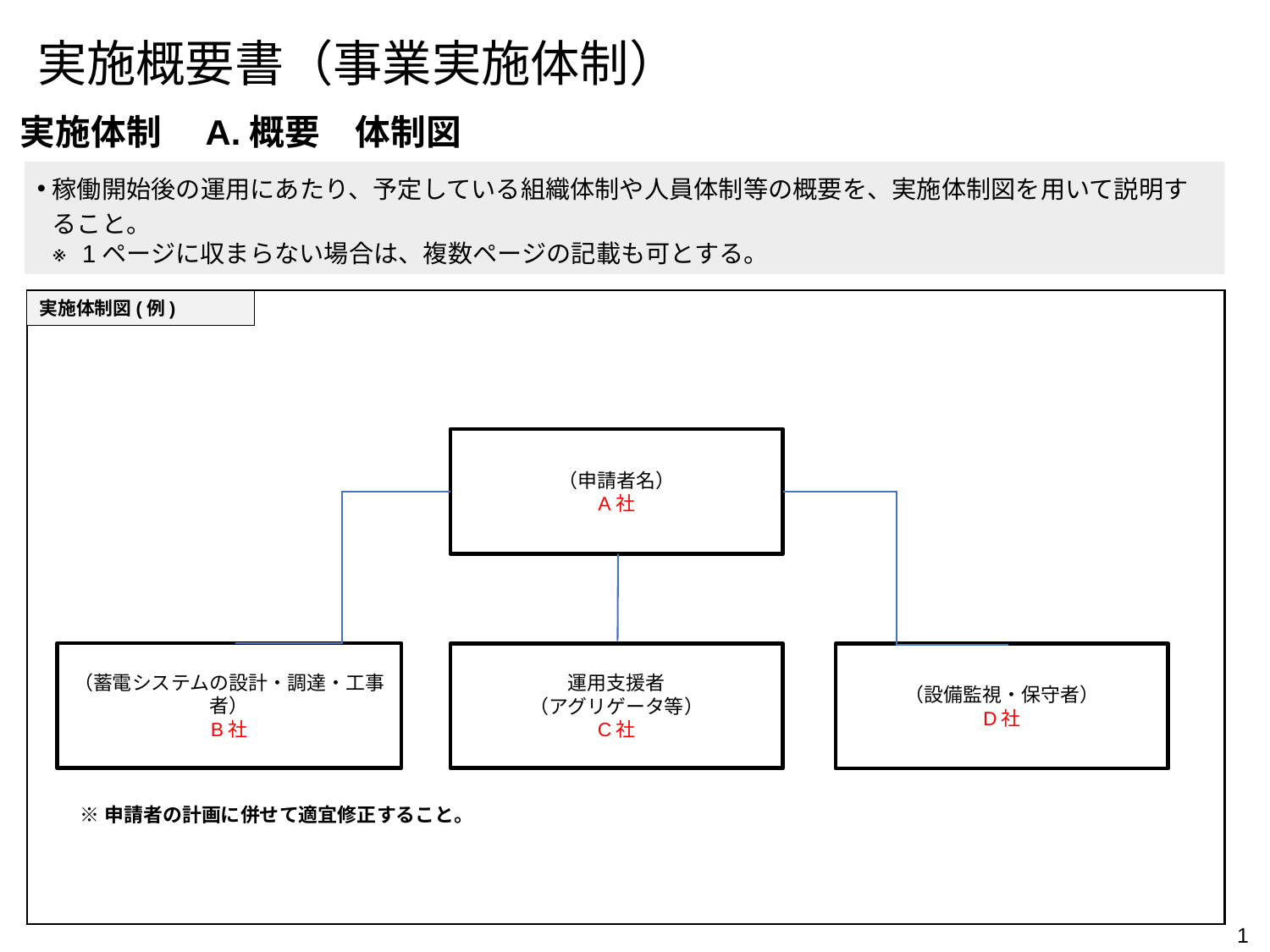

# 実施概要書（事業実施体制）
実施体制　A.概要　体制図
稼働開始後の運用にあたり、予定している組織体制や人員体制等の概要を、実施体制図を用いて説明すること。
1ページに収まらない場合は、複数ページの記載も可とする。

実施体制図(例)
（申請者名）
A社
（蓄電システムの設計・調達・工事者）
B社
運用支援者
（アグリゲータ等）
C社
（設備監視・保守者）
D社

※申請者の計画に併せて適宜修正すること。